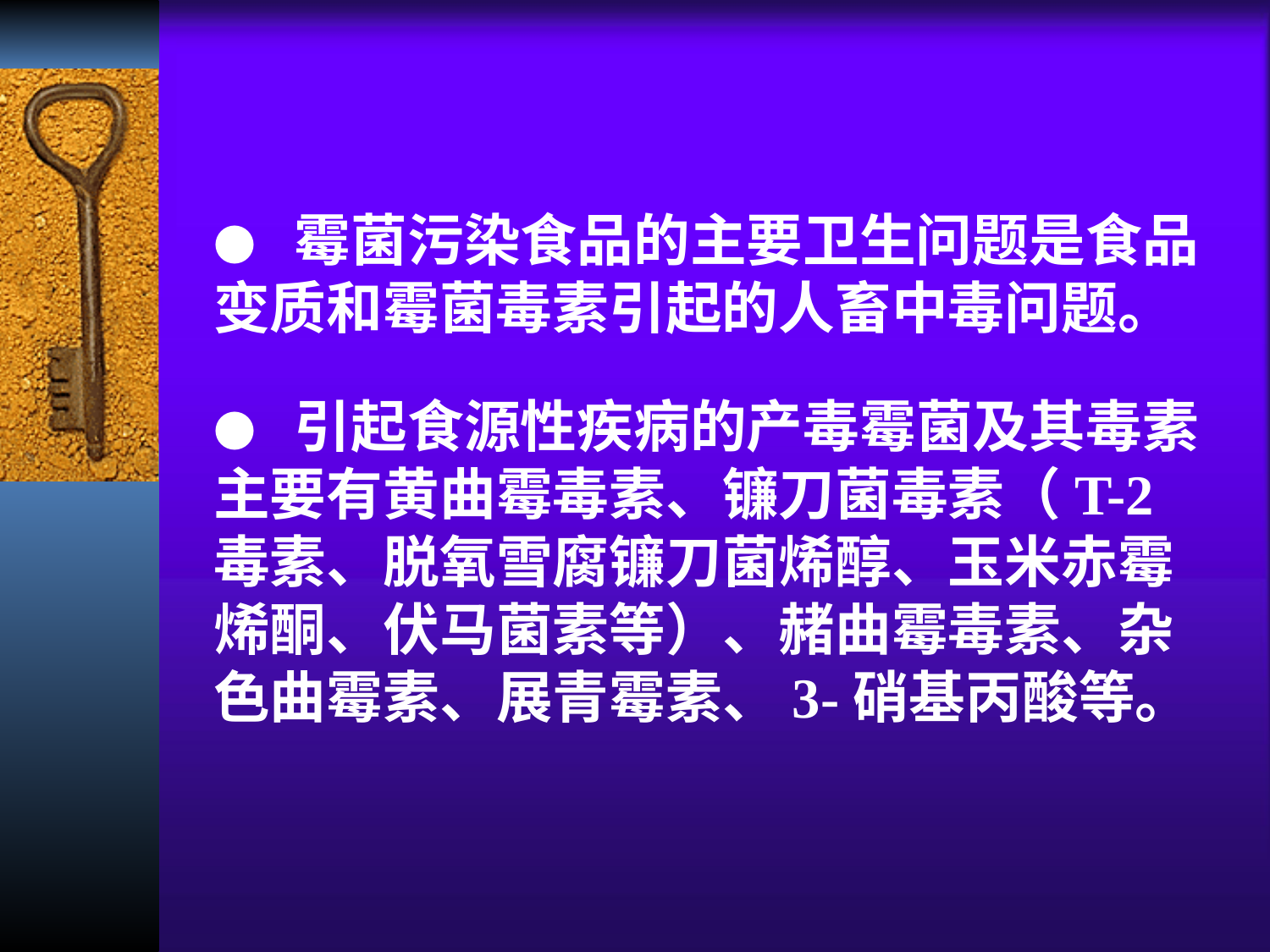

●   霉菌污染食品的主要卫生问题是食品变质和霉菌毒素引起的人畜中毒问题。

●   引起食源性疾病的产毒霉菌及其毒素主要有黄曲霉毒素、镰刀菌毒素（T-2毒素、脱氧雪腐镰刀菌烯醇、玉米赤霉烯酮、伏马菌素等）、赭曲霉毒素、杂色曲霉素、展青霉素、3-硝基丙酸等。